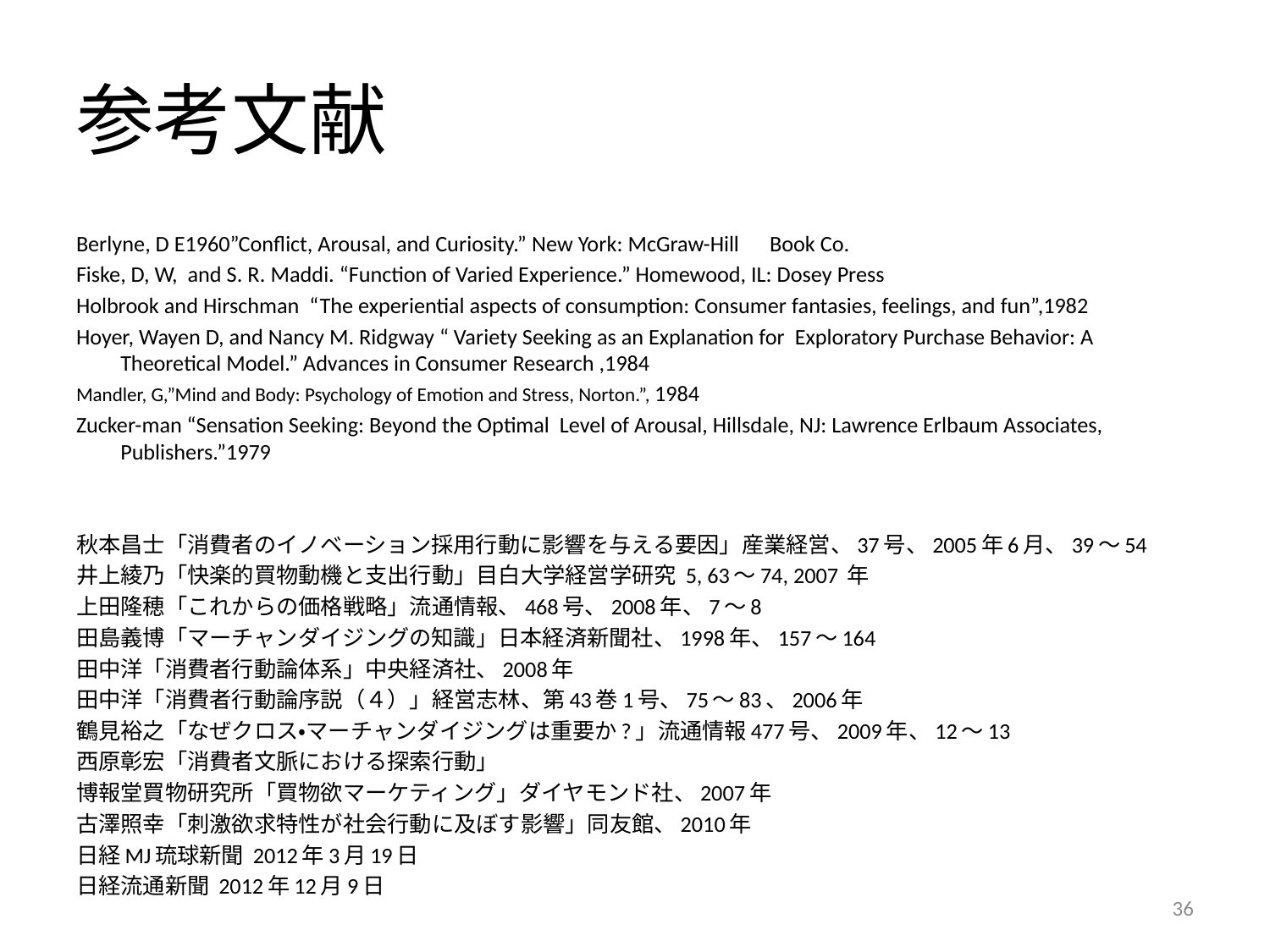

# 参考文献
Berlyne, D E1960”Conflict, Arousal, and Curiosity.” New York: McGraw-Hill　Book Co.
Fiske, D, W,  and S. R. Maddi. “Function of Varied Experience.” Homewood, IL: Dosey Press
Holbrook and Hirschman  “The experiential aspects of consumption: Consumer fantasies, feelings, and fun”,1982
Hoyer, Wayen D, and Nancy M. Ridgway “ Variety Seeking as an Explanation for  Exploratory Purchase Behavior: A Theoretical Model.” Advances in Consumer Research ,1984
Mandler, G,”Mind and Body: Psychology of Emotion and Stress, Norton.”, 1984
Zucker-man “Sensation Seeking: Beyond the Optimal  Level of Arousal, Hillsdale, NJ: Lawrence Erlbaum Associates, Publishers.”1979

秋本昌士「消費者のイノベーション採用行動に影響を与える要因」産業経営、37号、2005年6月、39～54
井上綾乃「快楽的買物動機と支出行動」目白大学経営学研究 5, 63〜74, 2007 年
上田隆穂「これからの価格戦略」流通情報、468号、2008年、7～8
田島義博「マーチャンダイジングの知識」日本経済新聞社、1998年、157～164
田中洋「消費者行動論体系」中央経済社、2008年
田中洋「消費者行動論序説（４）」経営志林、第43巻1号、75〜83、2006年
鶴見裕之「なぜクロス・マーチャンダイジングは重要か?」流通情報477号、2009年、12～13
西原彰宏「消費者文脈における探索行動」
博報堂買物研究所「買物欲マーケティング」ダイヤモンド社、2007年
古澤照幸「刺激欲求特性が社会行動に及ぼす影響」同友館、2010年
日経MJ琉球新聞 2012年3月19日
日経流通新聞 2012年12月9日

36